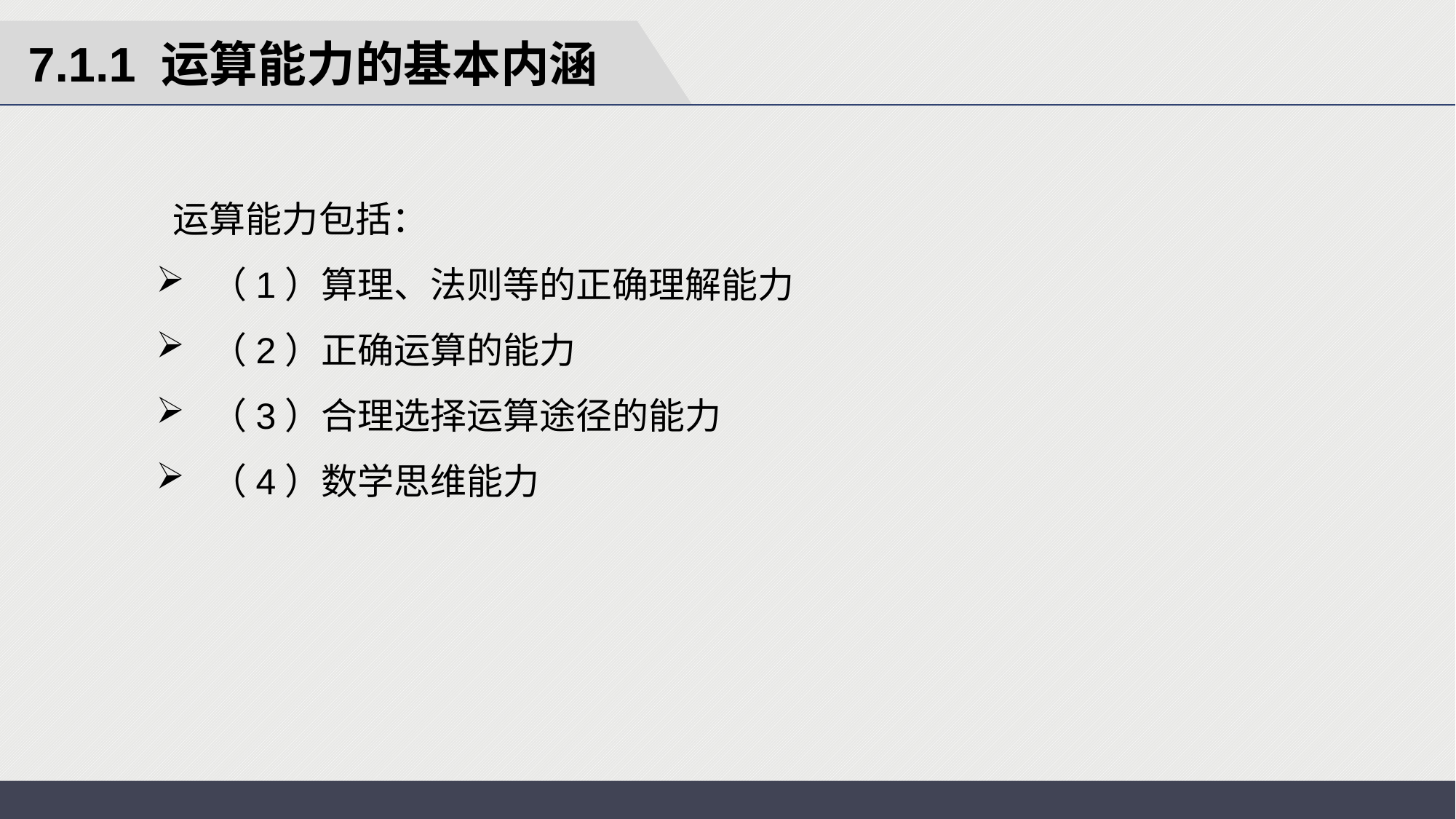

7.1.1 运算能力的基本内涵
 运算能力包括：
（1）算理、法则等的正确理解能力
（2）正确运算的能力
（3）合理选择运算途径的能力
（4）数学思维能力